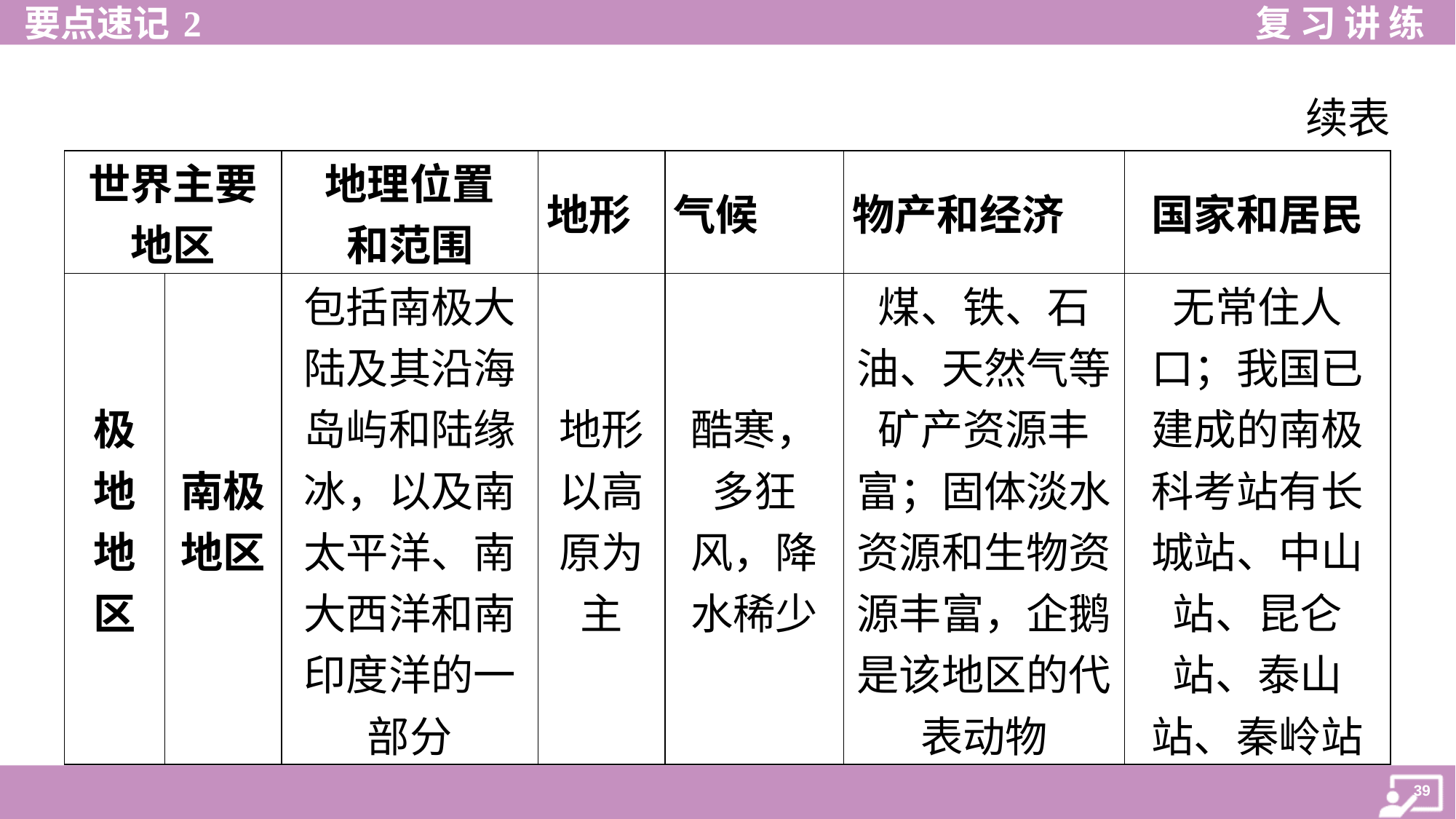

续表
| 世界主要地区 |  | 地理位置 和范围 | 地形 | 气候 | 物产和经济 | 国家和居民 |
| --- | --- | --- | --- | --- | --- | --- |
| 极 地 地 区 | 南极 地区 | 包括南极大 陆及其沿海 岛屿和陆缘 冰，以及南 太平洋、南 大西洋和南 印度洋的一 部分 | 地形 以高 原为 主 | 酷寒， 多狂 风，降 水稀少 | 煤、铁、石油、天然气等矿产资源丰富；固体淡水资源和生物资源丰富，企鹅是该地区的代表动物 | 无常住人 口；我国已 建成的南极 科考站有长 城站、中山 站、昆仑 站、泰山 站、秦岭站 |